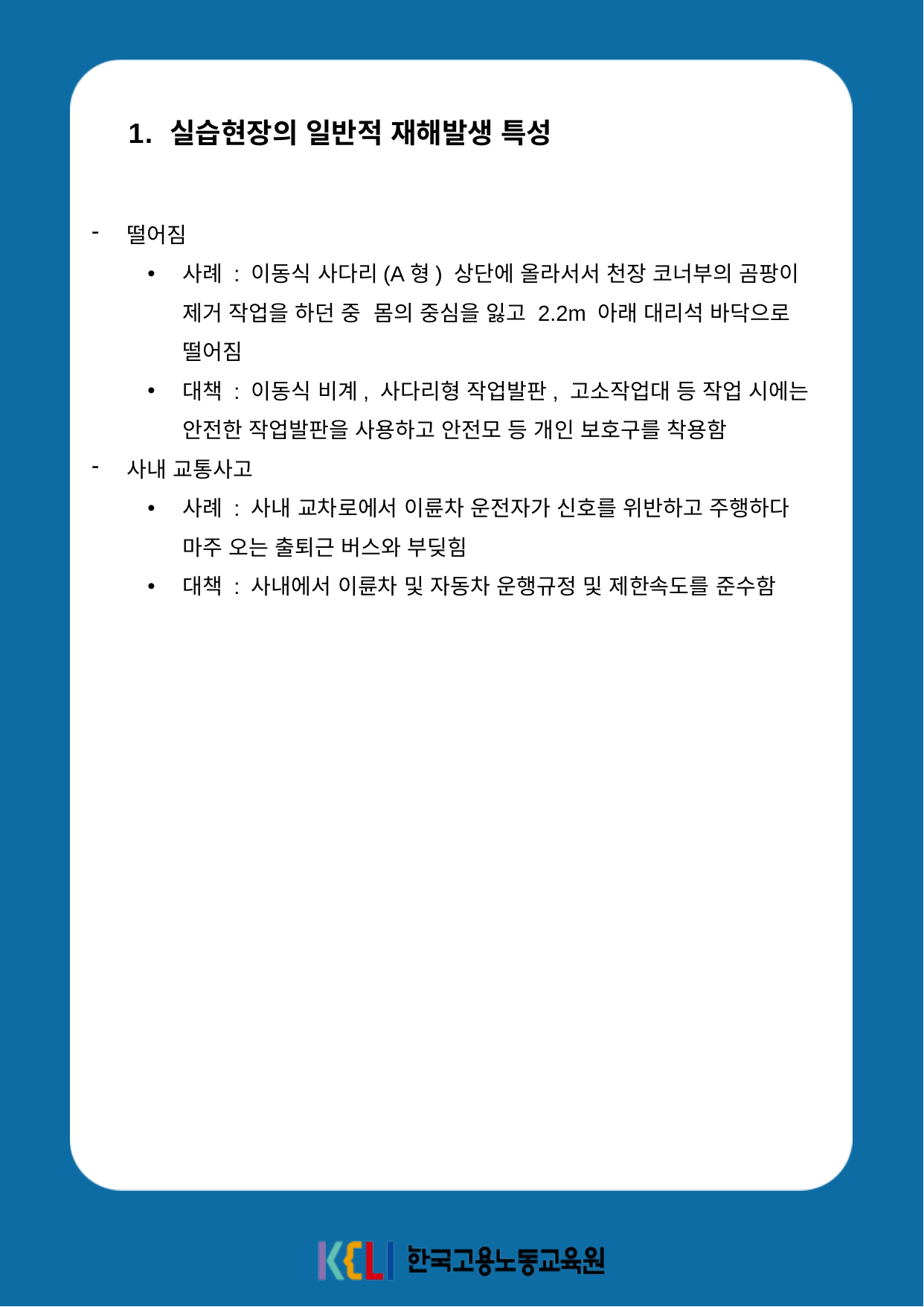

실습현장의 일반적 재해발생 특성
떨어짐
사례 : 이동식 사다리(A형) 상단에 올라서서 천장 코너부의 곰팡이 제거 작업을 하던 중  몸의 중심을 잃고 2.2m 아래 대리석 바닥으로 떨어짐
대책 : 이동식 비계, 사다리형 작업발판, 고소작업대 등 작업 시에는 안전한 작업발판을 사용하고 안전모 등 개인 보호구를 착용함
사내 교통사고
사례 : 사내 교차로에서 이륜차 운전자가 신호를 위반하고 주행하다 마주 오는 출퇴근 버스와 부딪힘
대책 : 사내에서 이륜차 및 자동차 운행규정 및 제한속도를 준수함